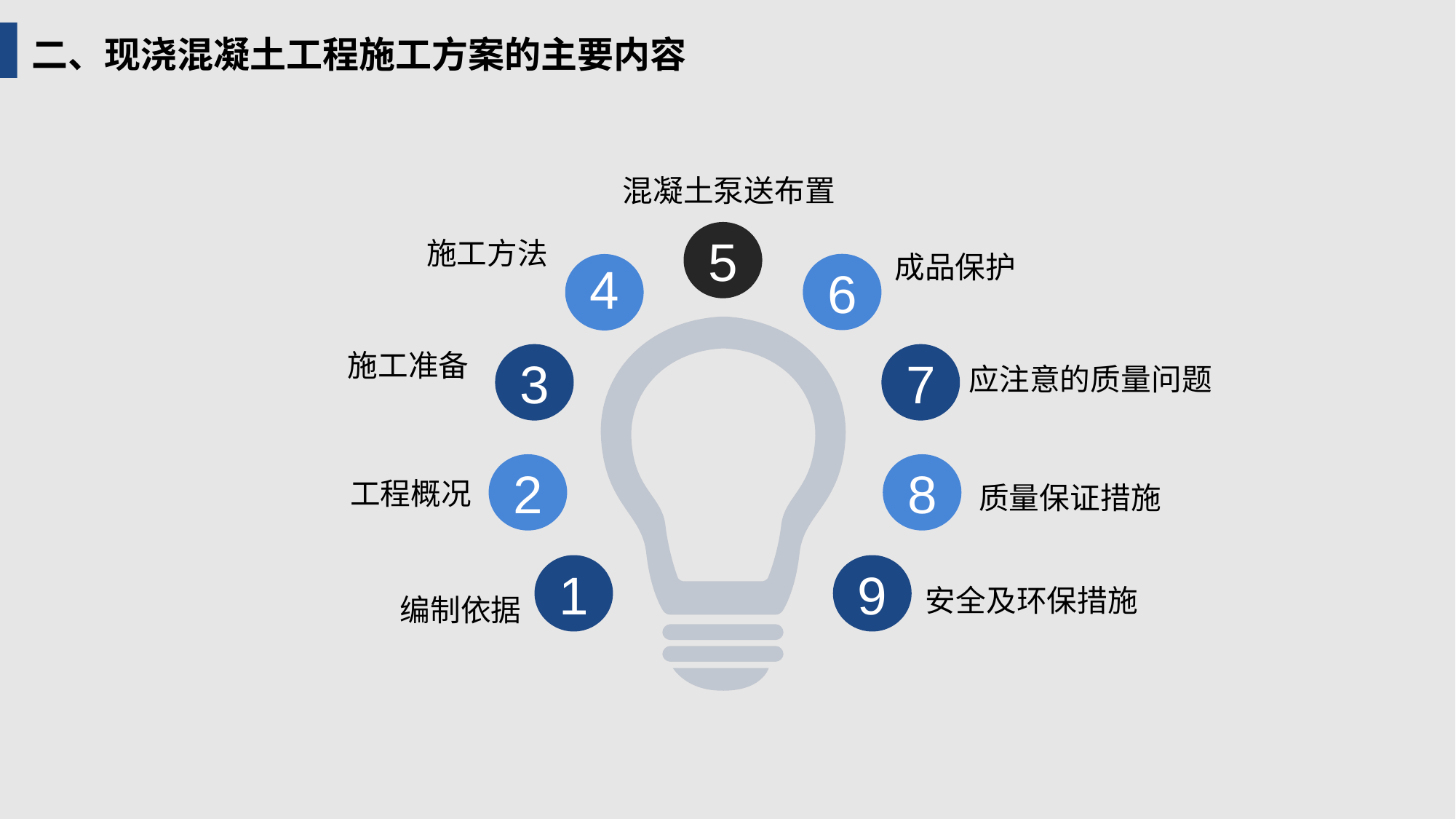

二、现浇混凝土工程施工方案的主要内容
混凝土泵送布置
5
施工方法
成品保护
6
4

施工准备
3
7
应注意的质量问题
2
8
工程概况
质量保证措施
1
9
安全及环保措施
编制依据